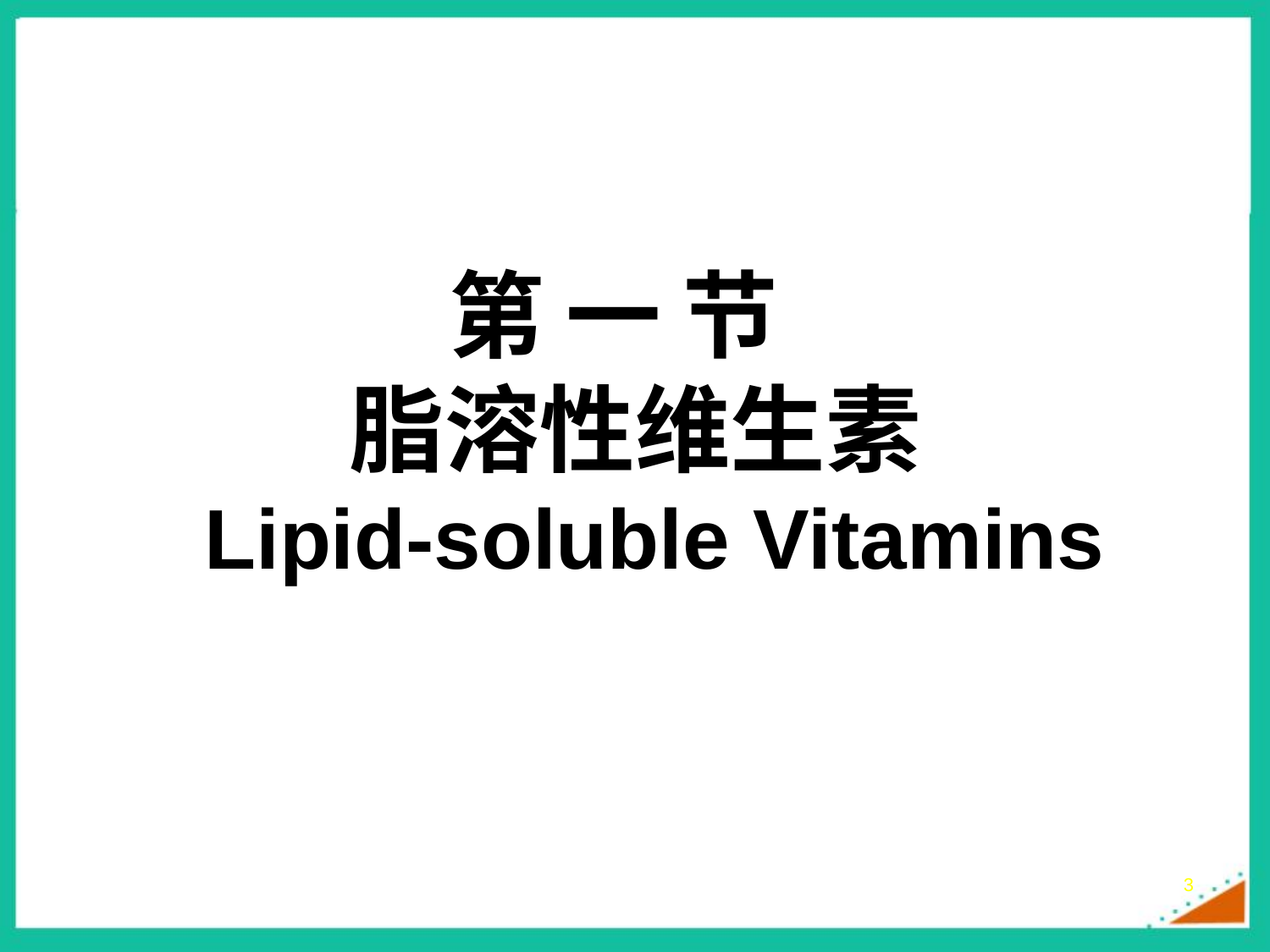

# 第 一 节 脂溶性维生素 Lipid-soluble Vitamins
3